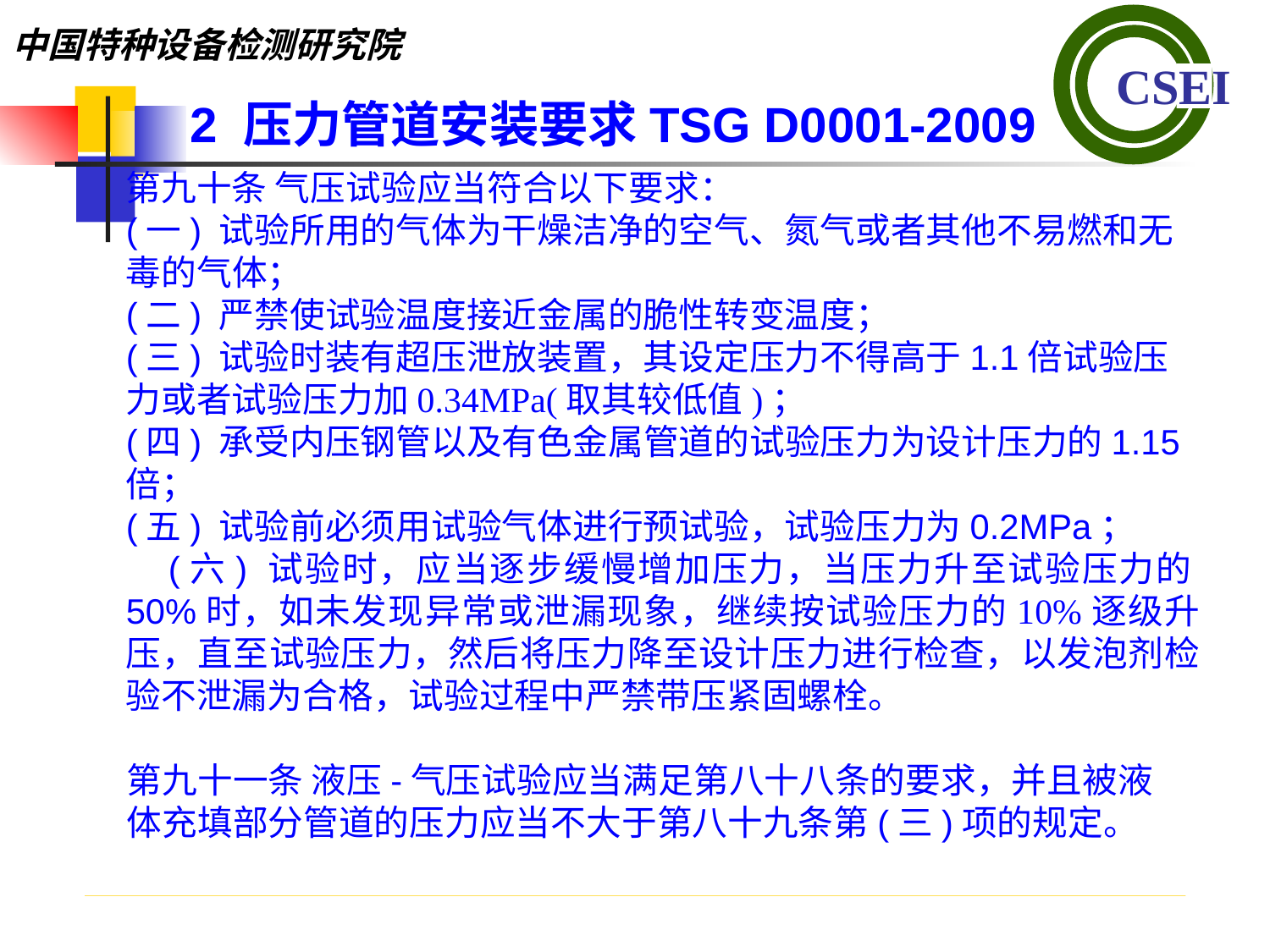

2 压力管道安装要求TSG D0001-2009
第九十条 气压试验应当符合以下要求：(一) 试验所用的气体为干燥洁净的空气、氮气或者其他不易燃和无毒的气体；(二) 严禁使试验温度接近金属的脆性转变温度；(三) 试验时装有超压泄放装置，其设定压力不得高于1.1倍试验压力或者试验压力加0.34MPa(取其较低值)；(四) 承受内压钢管以及有色金属管道的试验压力为设计压力的1.15倍；(五) 试验前必须用试验气体进行预试验，试验压力为0.2MPa；(六) 试验时，应当逐步缓慢增加压力，当压力升至试验压力的50%时，如未发现异常或泄漏现象，继续按试验压力的10%逐级升压，直至试验压力，然后将压力降至设计压力进行检查，以发泡剂检验不泄漏为合格，试验过程中严禁带压紧固螺栓。
第九十一条 液压-气压试验应当满足第八十八条的要求，并且被液体充填部分管道的压力应当不大于第八十九条第(三)项的规定。